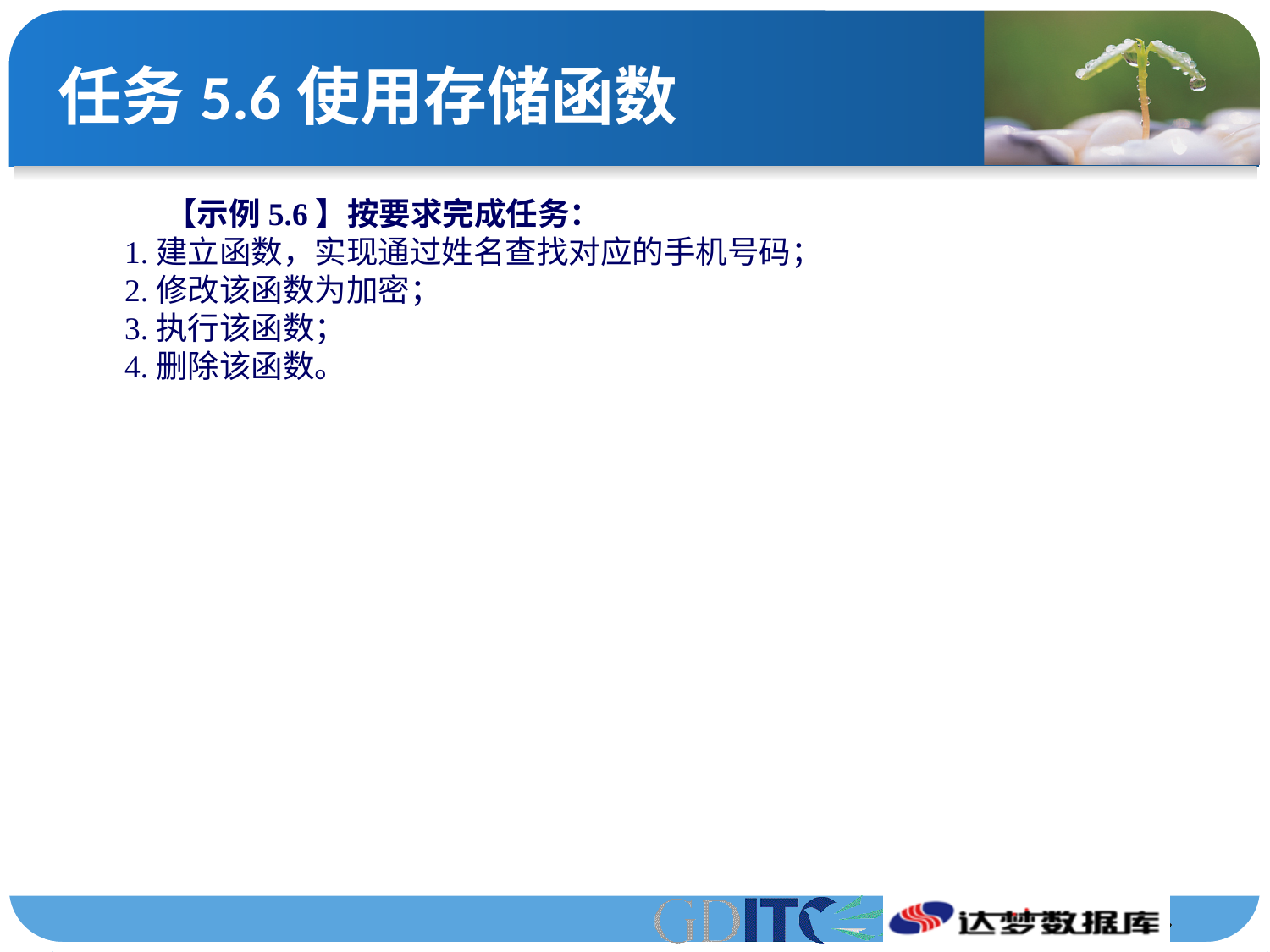

# 任务5.6使用存储函数
【示例5.6】按要求完成任务：
1.建立函数，实现通过姓名查找对应的手机号码；
2.修改该函数为加密；
3.执行该函数；
4.删除该函数。